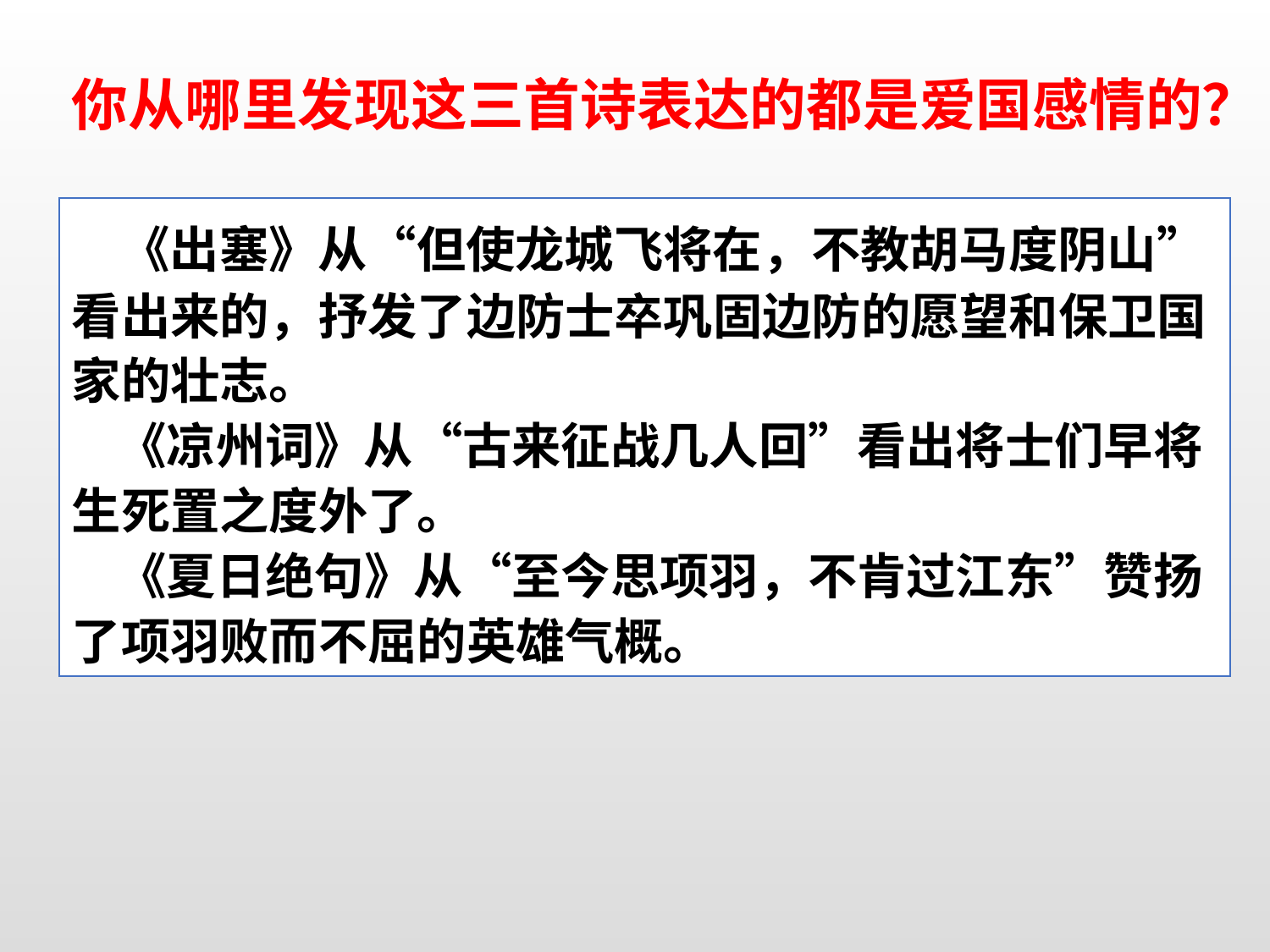

你从哪里发现这三首诗表达的都是爱国感情的？
   《出塞》从“但使龙城飞将在，不教胡马度阴山”看出来的，抒发了边防士卒巩固边防的愿望和保卫国家的壮志。
   《凉州词》从“古来征战几人回”看出将士们早将生死置之度外了。
   《夏日绝句》从“至今思项羽，不肯过江东”赞扬了项羽败而不屈的英雄气概。